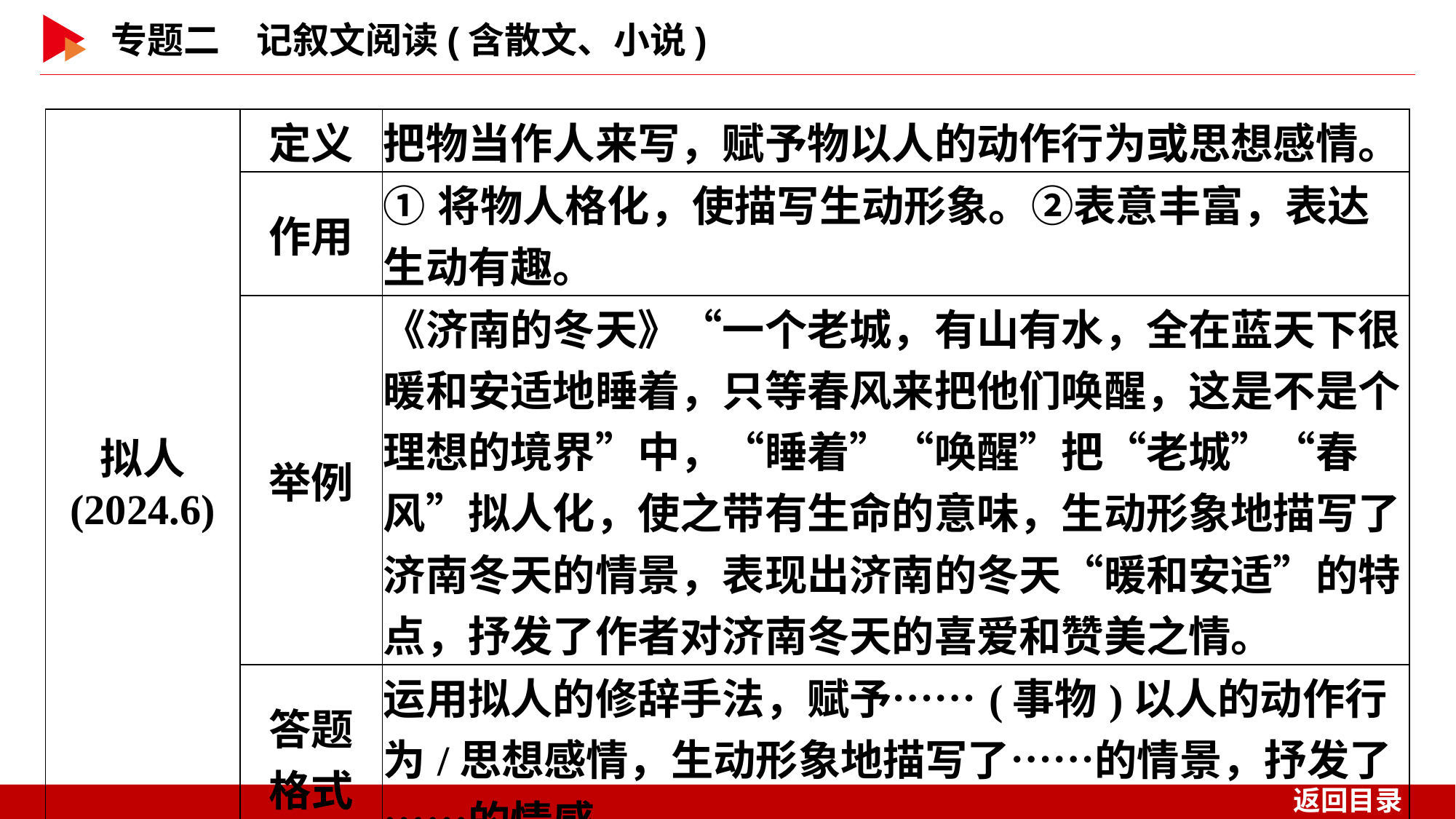

| 拟人 (2024.6) | 定义 | 把物当作人来写，赋予物以人的动作行为或思想感情。 |
| --- | --- | --- |
|  | 作用 | ①将物人格化，使描写生动形象。②表意丰富，表达生动有趣。 |
|  | 举例 | 《济南的冬天》“一个老城，有山有水，全在蓝天下很暖和安适地睡着，只等春风来把他们唤醒，这是不是个理想的境界”中，“睡着”“唤醒”把“老城”“春风”拟人化，使之带有生命的意味，生动形象地描写了济南冬天的情景，表现出济南的冬天“暖和安适”的特点，抒发了作者对济南冬天的喜爱和赞美之情。 |
|  | 答题 格式 | 运用拟人的修辞手法，赋予……(事物)以人的动作行为/思想感情，生动形象地描写了……的情景，抒发了……的情感。 |